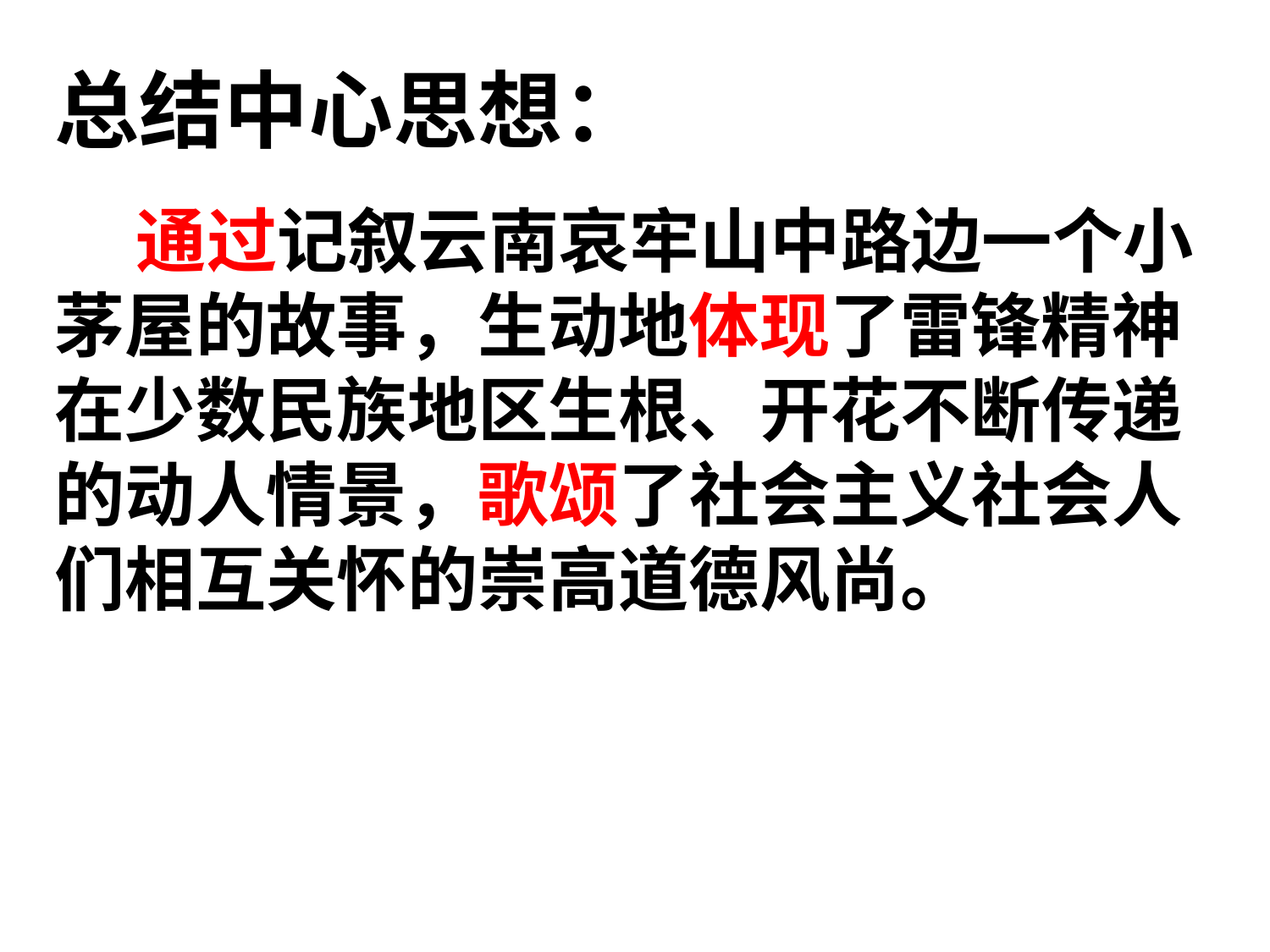

总结中心思想：
    通过记叙云南哀牢山中路边一个小茅屋的故事，生动地体现了雷锋精神在少数民族地区生根、开花不断传递的动人情景，歌颂了社会主义社会人们相互关怀的崇高道德风尚。